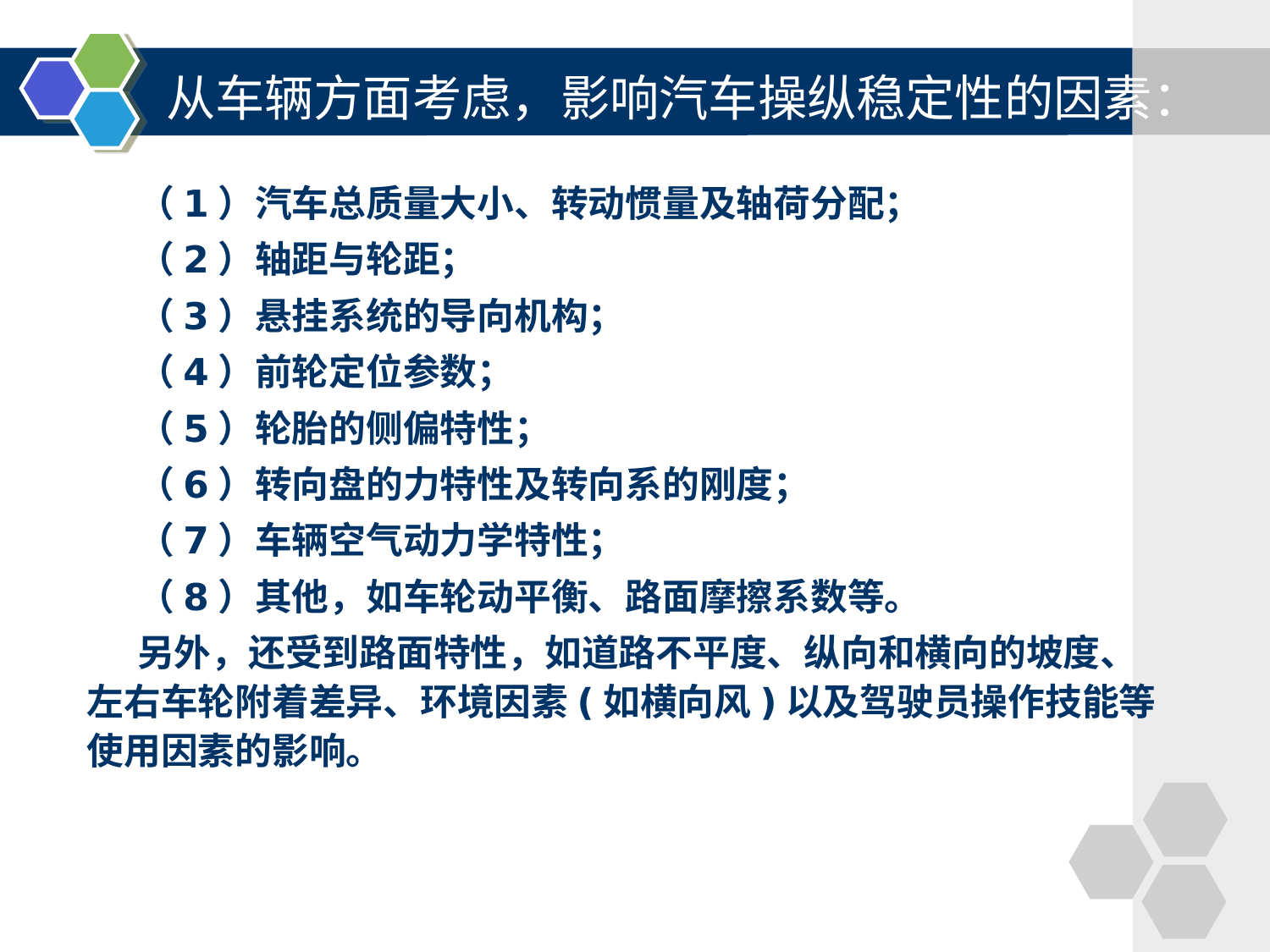

# 从车辆方面考虑，影响汽车操纵稳定性的因素：
（1）汽车总质量大小、转动惯量及轴荷分配；
（2）轴距与轮距；
（3）悬挂系统的导向机构；
（4）前轮定位参数；
（5）轮胎的侧偏特性；
（6）转向盘的力特性及转向系的刚度；
（7）车辆空气动力学特性；
（8）其他，如车轮动平衡、路面摩擦系数等。
另外，还受到路面特性，如道路不平度、纵向和横向的坡度、左右车轮附着差异、环境因素(如横向风)以及驾驶员操作技能等使用因素的影响。